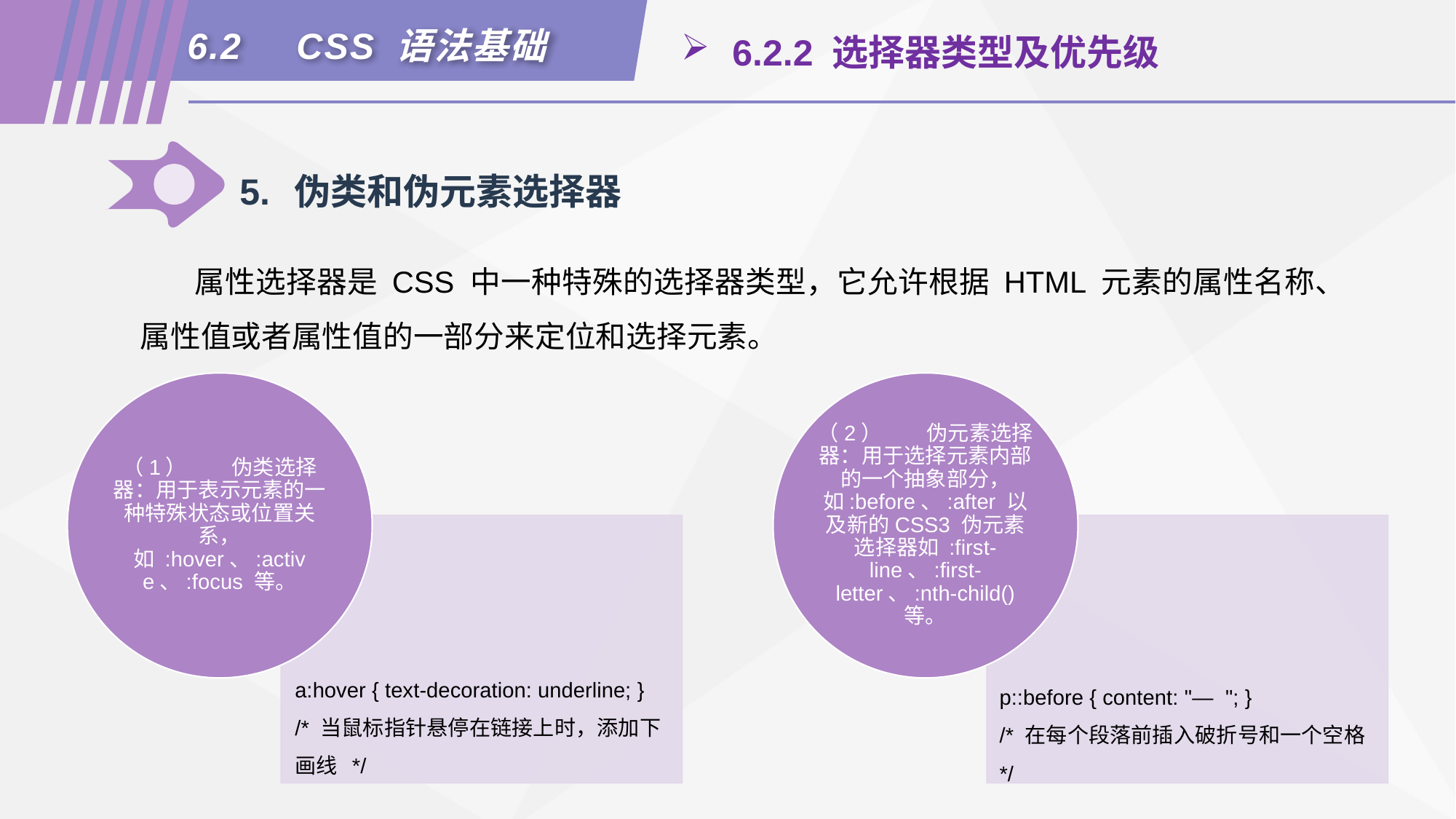

6.2	CSS 语法基础
 6.2.2 选择器类型及优先级

5.	伪类和伪元素选择器
属性选择器是 CSS 中一种特殊的选择器类型，它允许根据 HTML 元素的属性名称、属性值或者属性值的一部分来定位和选择元素。

（1）	伪类选择器：用于表示元素的一种特殊状态或位置关系，如 :hover、:active、:focus 等。
（2）	伪元素选择器：用于选择元素内部的一个抽象部分，如:before、:after 以及新的CSS3 伪元素选择器如 :first-line、:first-letter、:nth-child() 等。
a:hover { text-decoration: underline; }
/* 当鼠标指针悬停在链接上时，添加下画线  */
p::before { content: "—  "; }
/* 在每个段落前插入破折号和一个空格  */